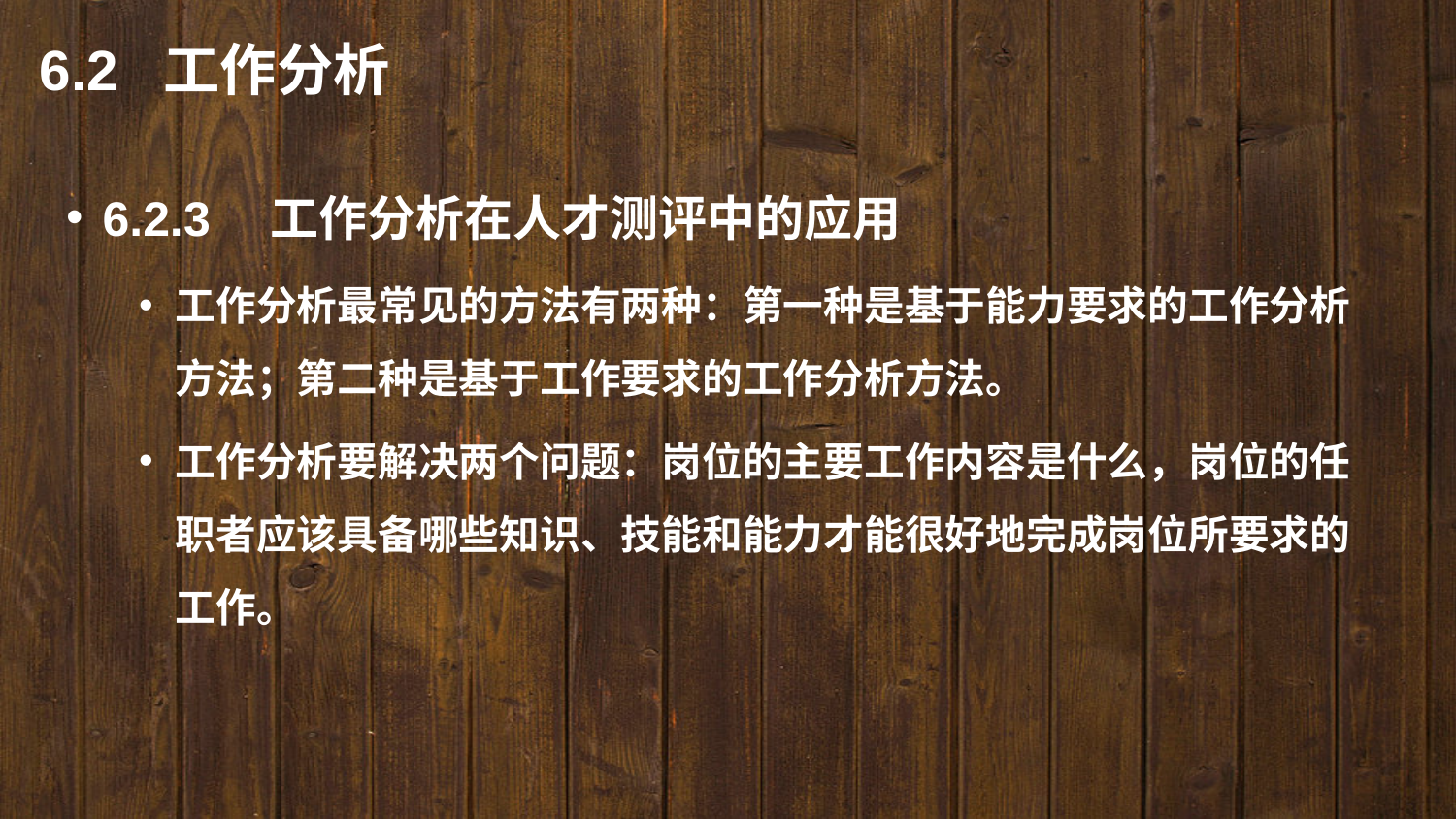

6.2  工作分析
6.2.3　工作分析在人才测评中的应用
工作分析最常见的方法有两种：第一种是基于能力要求的工作分析方法；第二种是基于工作要求的工作分析方法。
工作分析要解决两个问题：岗位的主要工作内容是什么，岗位的任职者应该具备哪些知识、技能和能力才能很好地完成岗位所要求的工作。